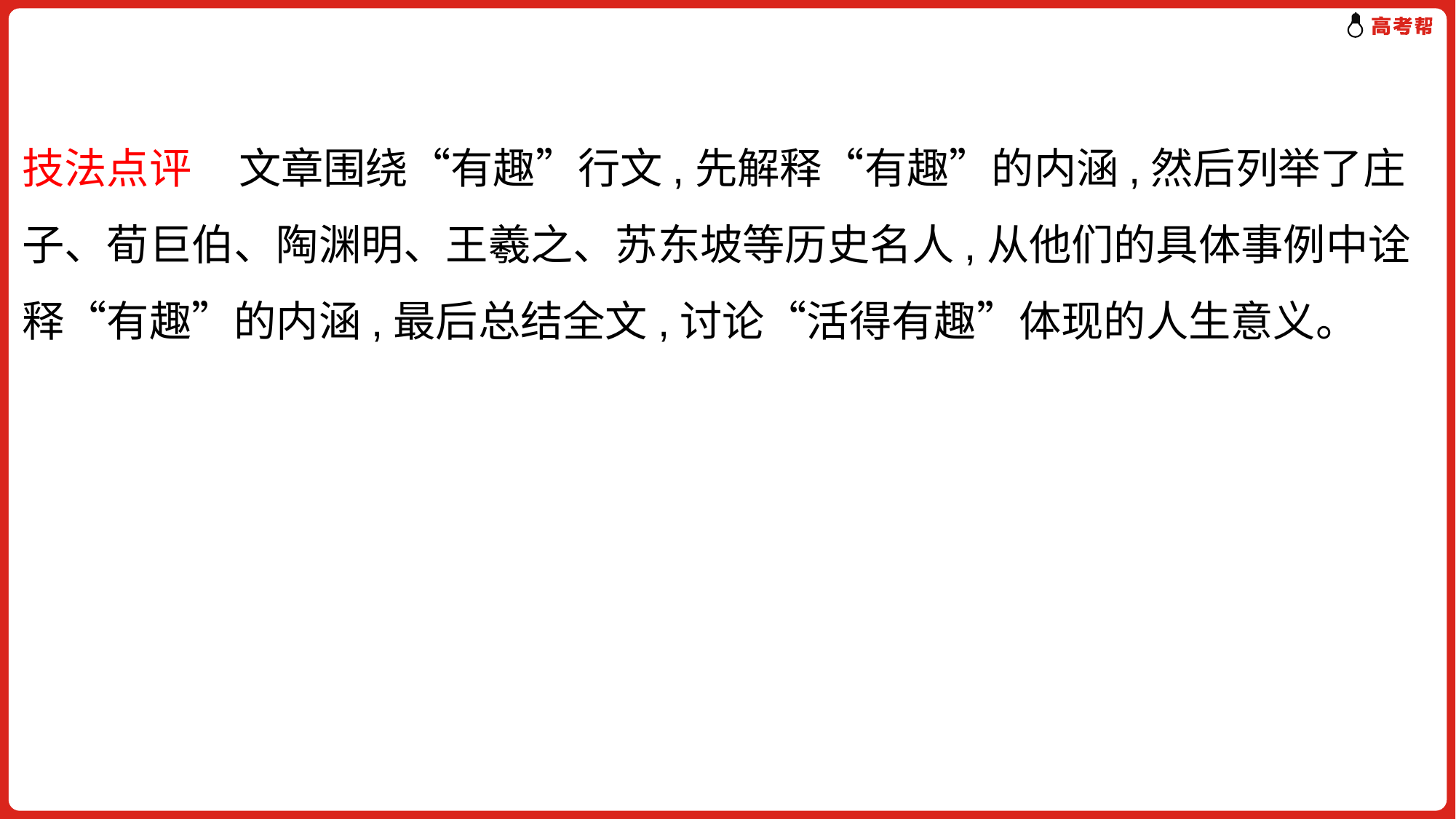

技法点评     文章围绕“有趣”行文,先解释“有趣”的内涵,然后列举了庄子、荀巨伯、陶渊明、王羲之、苏东坡等历史名人,从他们的具体事例中诠释“有趣”的内涵,最后总结全文,讨论“活得有趣”体现的人生意义。